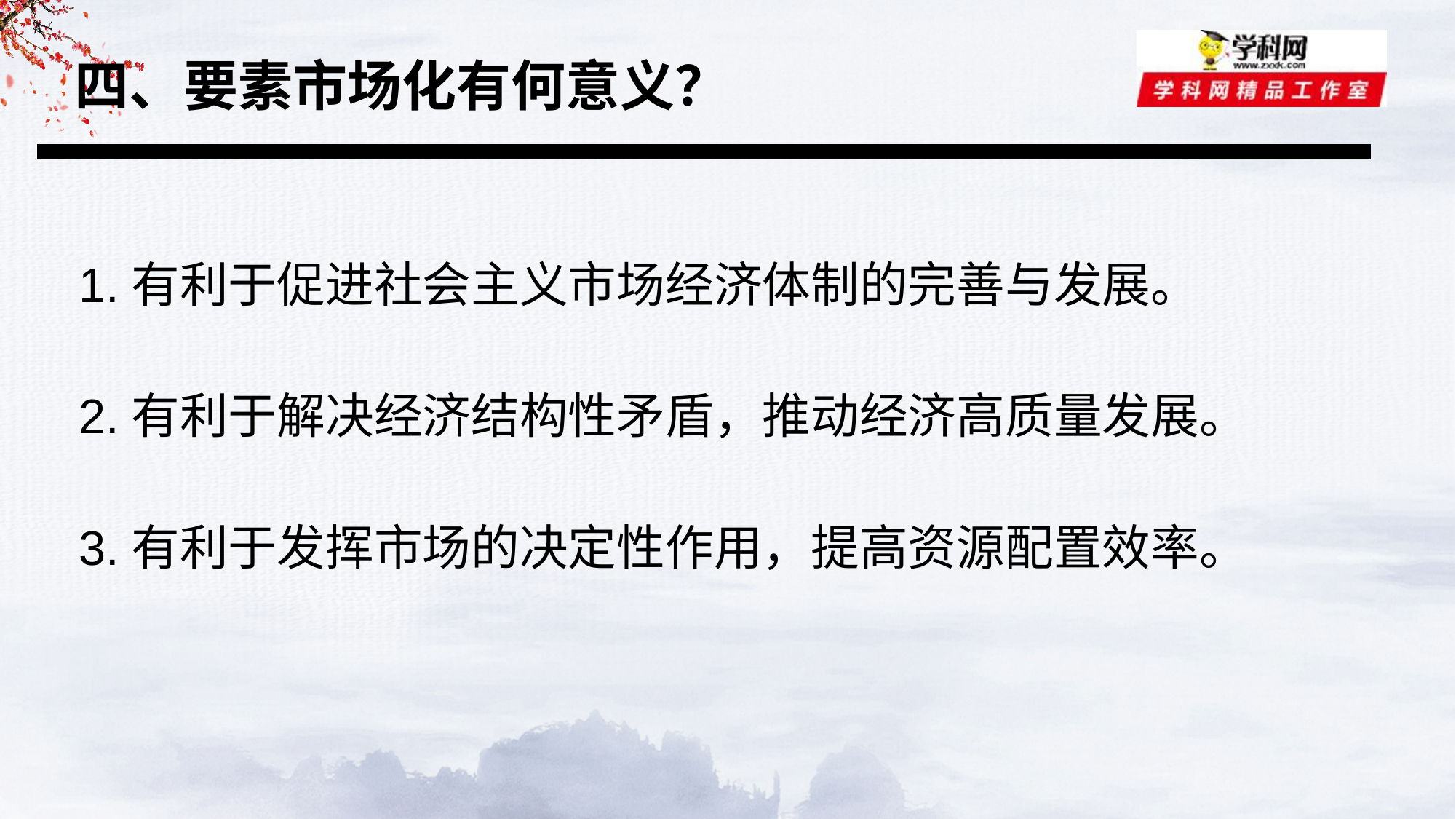

四、要素市场化有何意义？

1.有利于促进社会主义市场经济体制的完善与发展。
2.有利于解决经济结构性矛盾，推动经济高质量发展。
3.有利于发挥市场的决定性作用，提高资源配置效率。